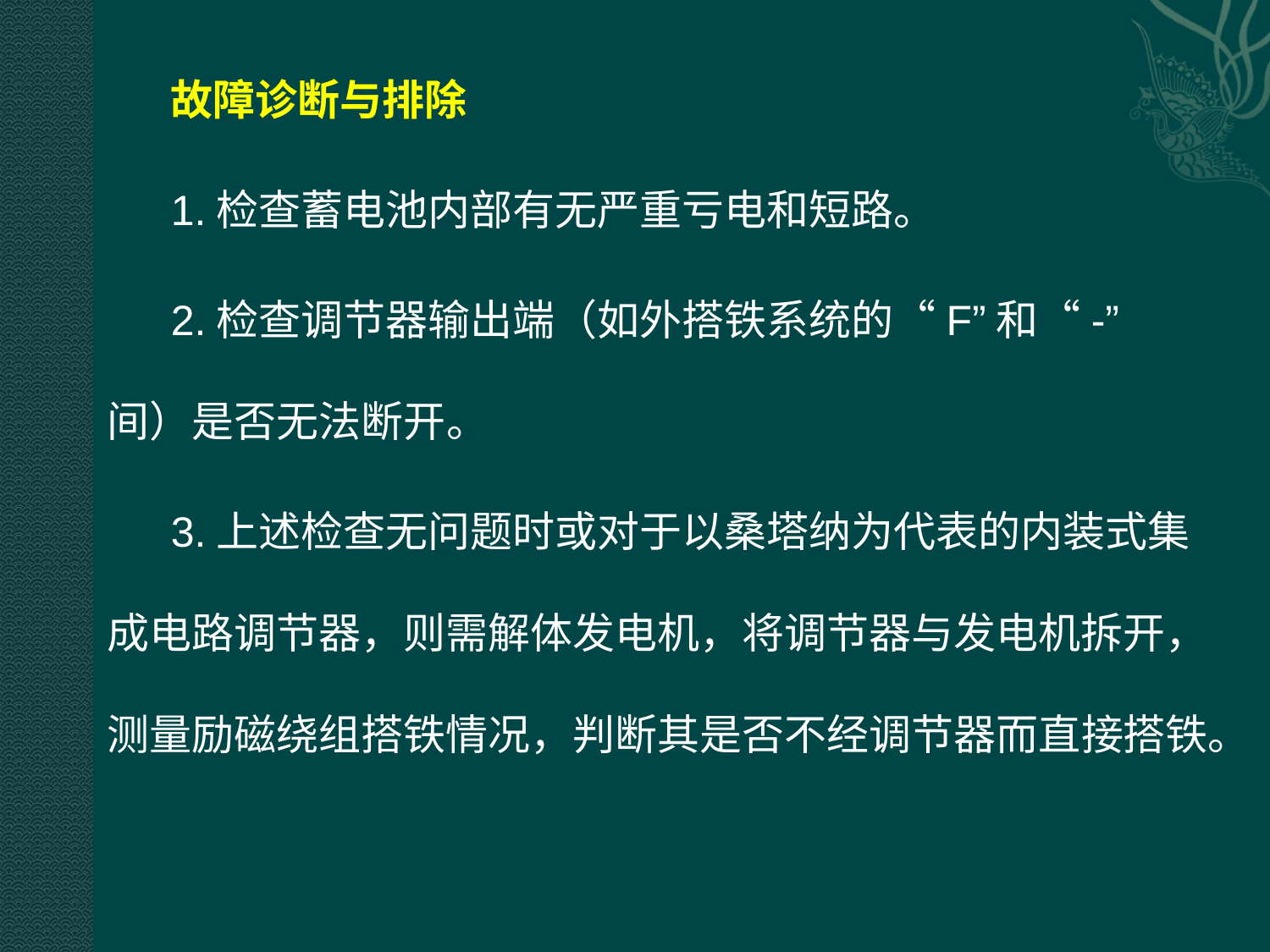

故障诊断与排除
1.检查蓄电池内部有无严重亏电和短路。
2.检查调节器输出端（如外搭铁系统的“F”和“-”间）是否无法断开。
3.上述检查无问题时或对于以桑塔纳为代表的内装式集成电路调节器，则需解体发电机，将调节器与发电机拆开，测量励磁绕组搭铁情况，判断其是否不经调节器而直接搭铁。